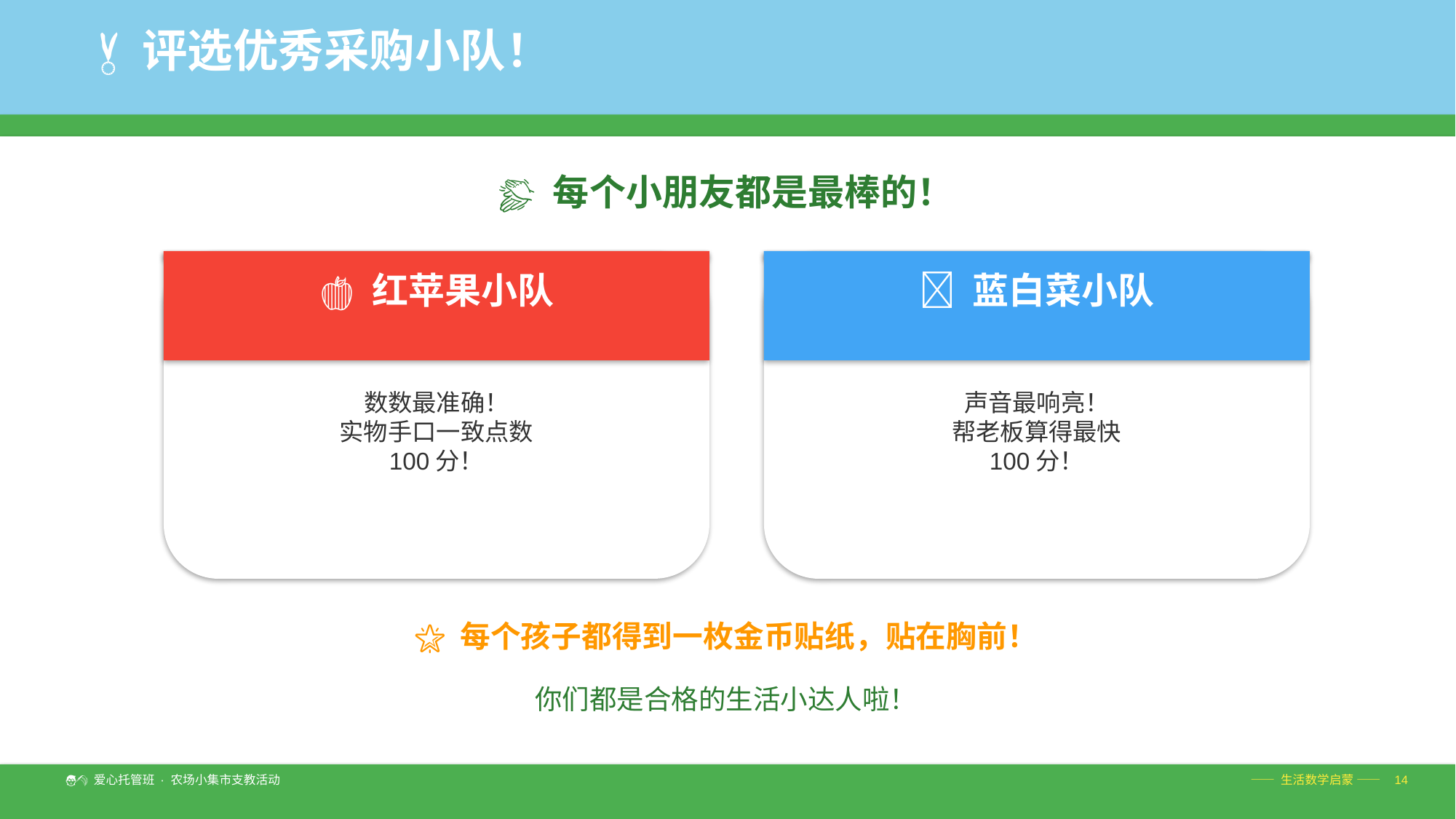

🏅 评选优秀采购小队！

👏 每个小朋友都是最棒的！

🍎 红苹果小队
🥬 蓝白菜小队
数数最准确！
实物手口一致点数
100分！
声音最响亮！
帮老板算得最快
100分！
🌟 每个孩子都得到一枚金币贴纸，贴在胸前！
你们都是合格的生活小达人啦！

🧑‍🌾 爱心托管班 · 农场小集市支教活动
—— 生活数学启蒙 ——    14